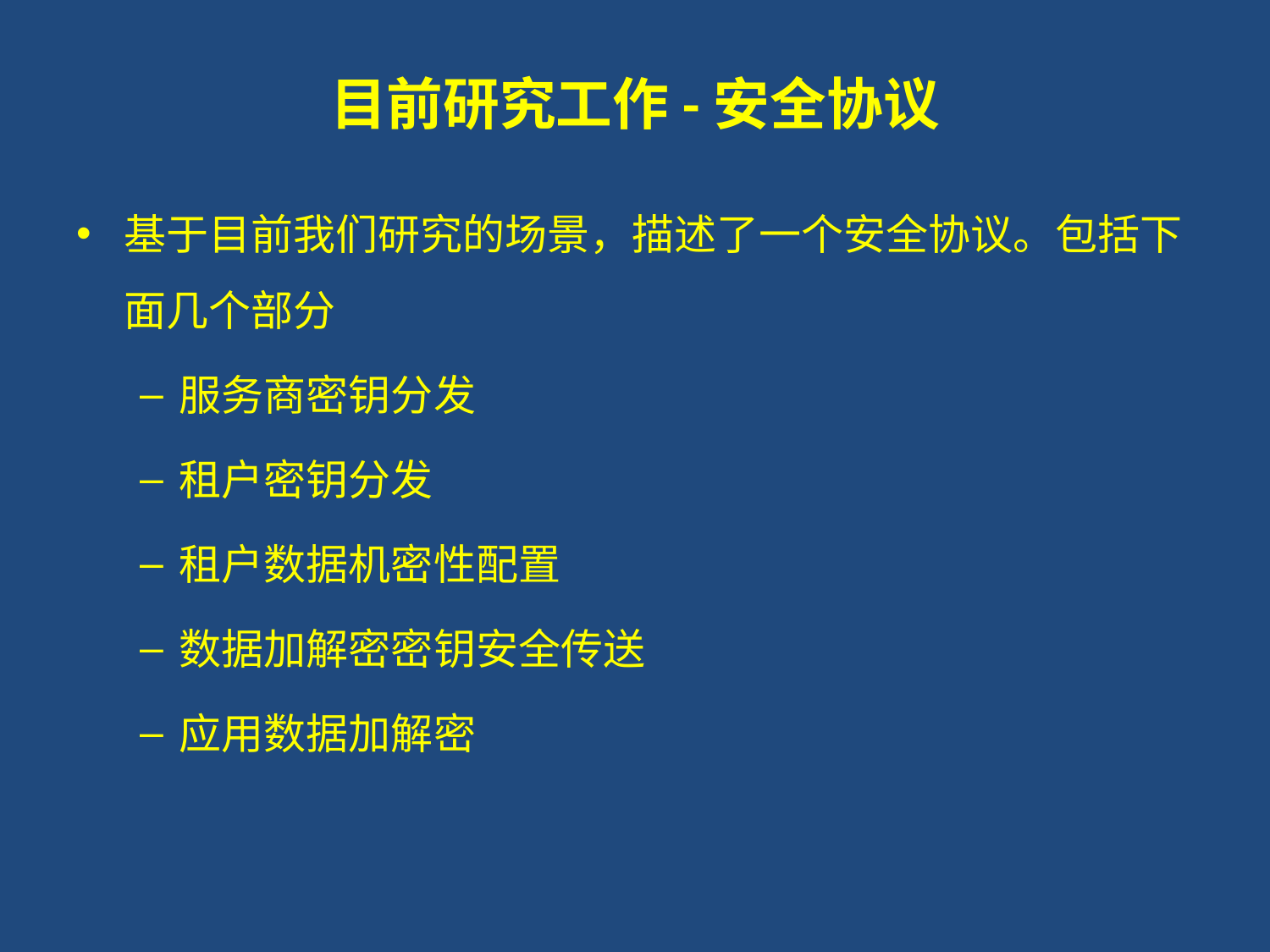

# 目前研究工作-安全协议
基于目前我们研究的场景，描述了一个安全协议。包括下面几个部分
服务商密钥分发
租户密钥分发
租户数据机密性配置
数据加解密密钥安全传送
应用数据加解密